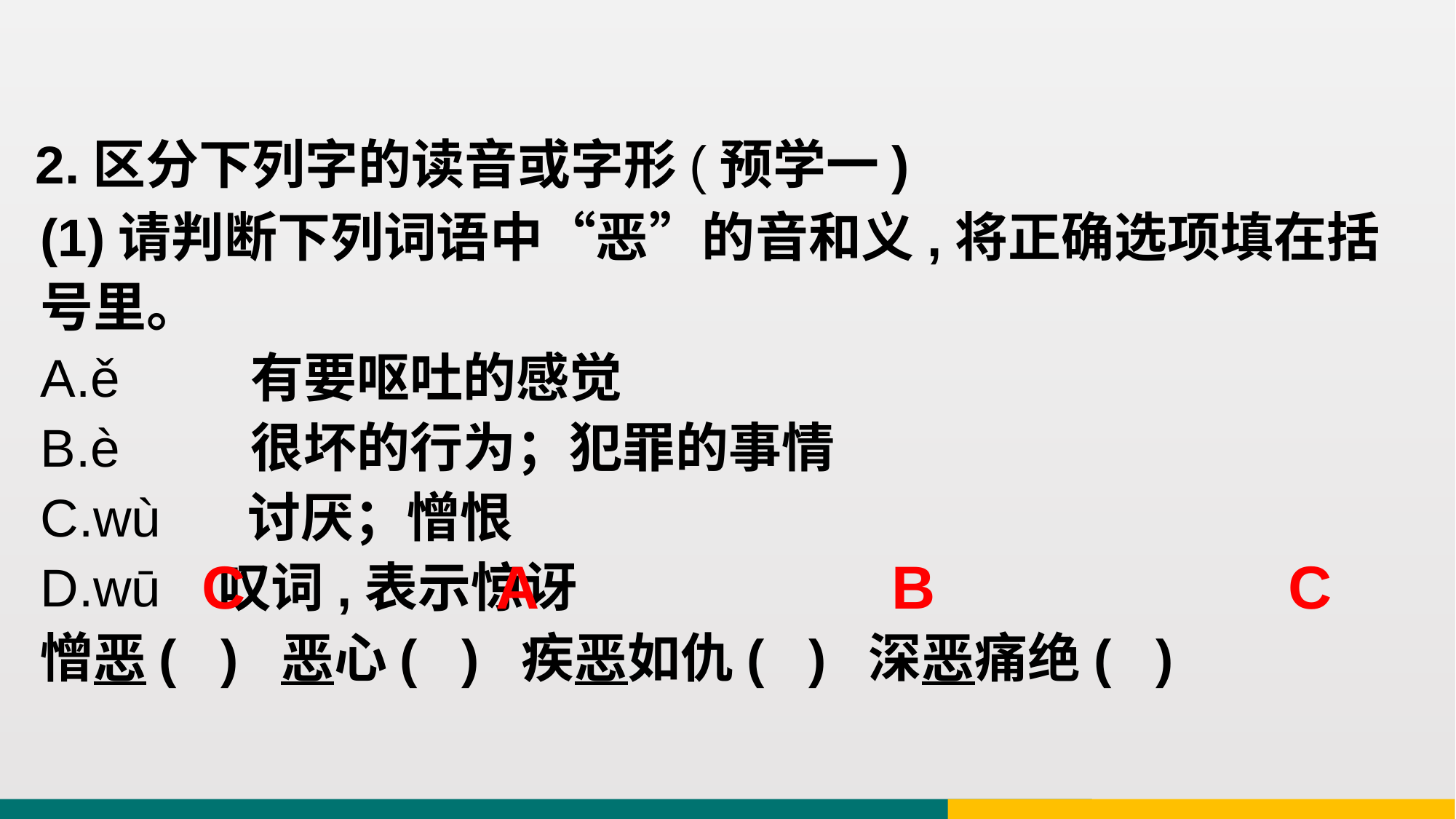

2.区分下列字的读音或字形(预学一)
(1)请判断下列词语中“恶”的音和义,将正确选项填在括号里。
A.ě        有要呕吐的感觉
B.è        很坏的行为；犯罪的事情
C.wù     讨厌；憎恨
D.wū   叹词,表示惊讶
憎恶(   )  恶心(   )  疾恶如仇(   )  深恶痛绝(   )
C
A
B
C